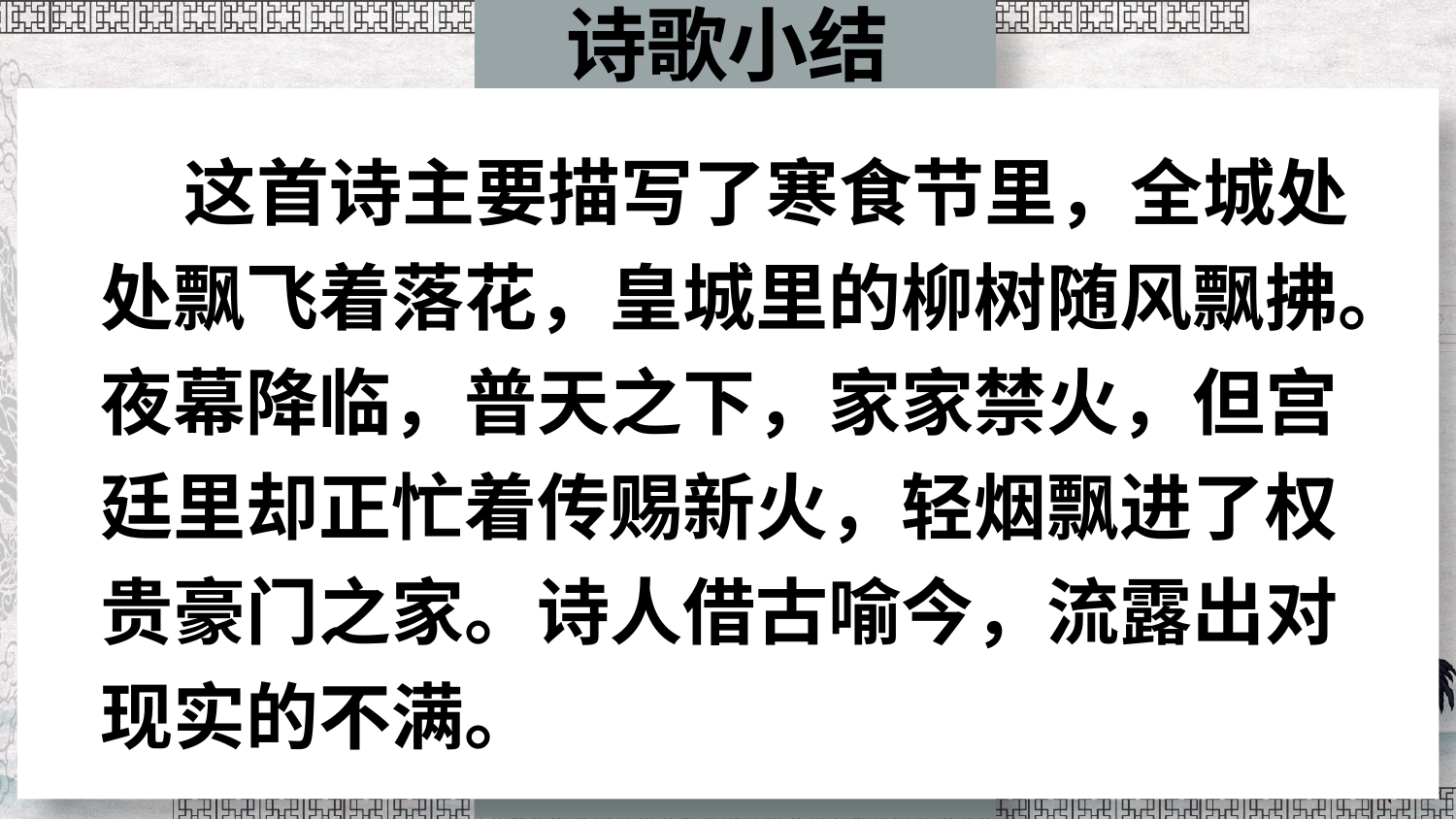

诗歌小结
    这首诗主要描写了寒食节里，全城处处飘飞着落花，皇城里的柳树随风飘拂。夜幕降临，普天之下，家家禁火，但宫廷里却正忙着传赐新火，轻烟飘进了权贵豪门之家。诗人借古喻今，流露出对现实的不满。